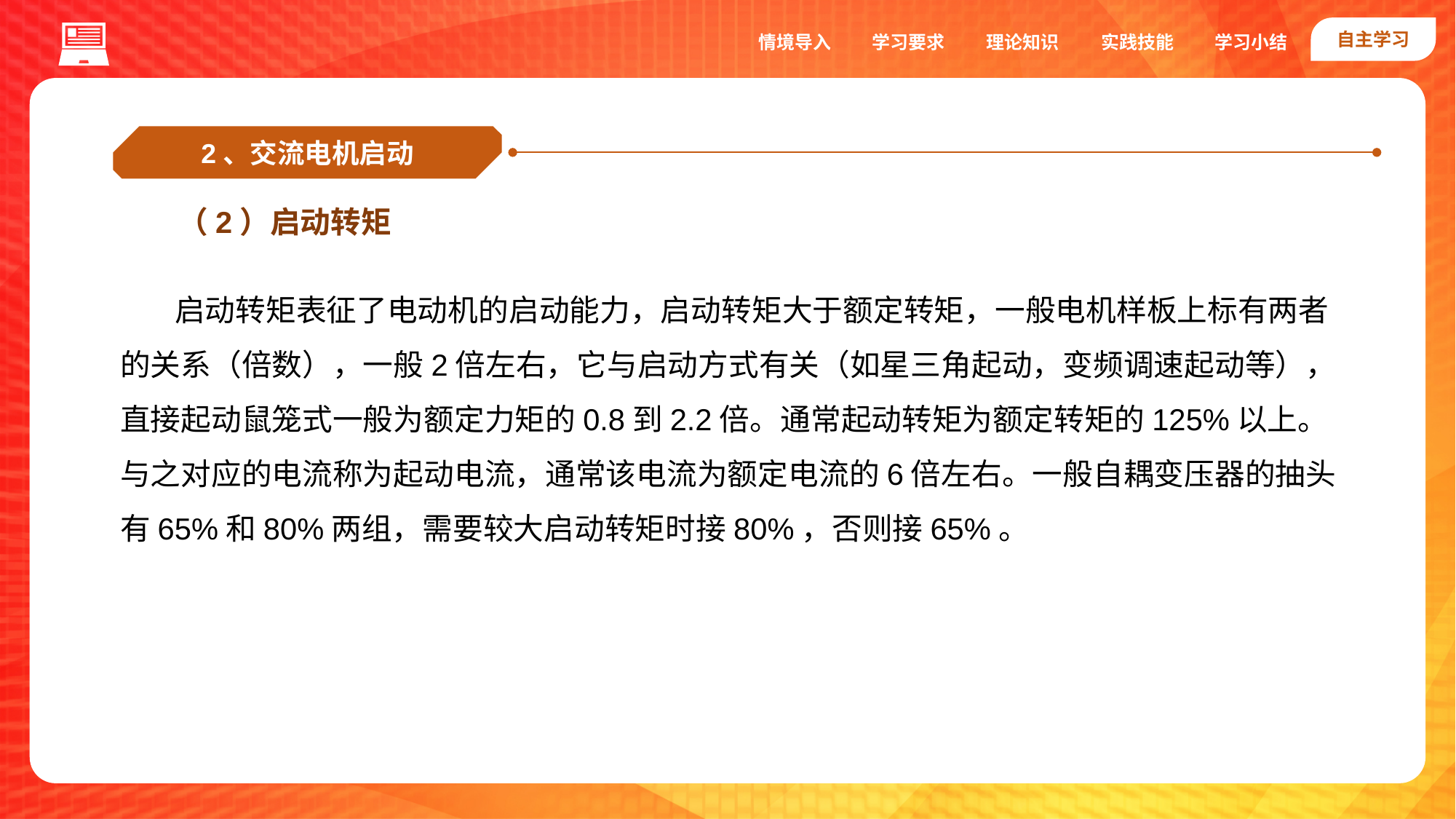

自主学习
实践技能
情境导入
学习要求
理论知识
学习小结

2、交流电机启动
（2）启动转矩
启动转矩表征了电动机的启动能力，启动转矩大于额定转矩，一般电机样板上标有两者的关系（倍数），一般2倍左右，它与启动方式有关（如星三角起动，变频调速起动等），直接起动鼠笼式一般为额定力矩的0.8到2.2倍。通常起动转矩为额定转矩的125%以上。与之对应的电流称为起动电流，通常该电流为额定电流的6倍左右。一般自耦变压器的抽头有65%和80%两组，需要较大启动转矩时接80%，否则接65%。